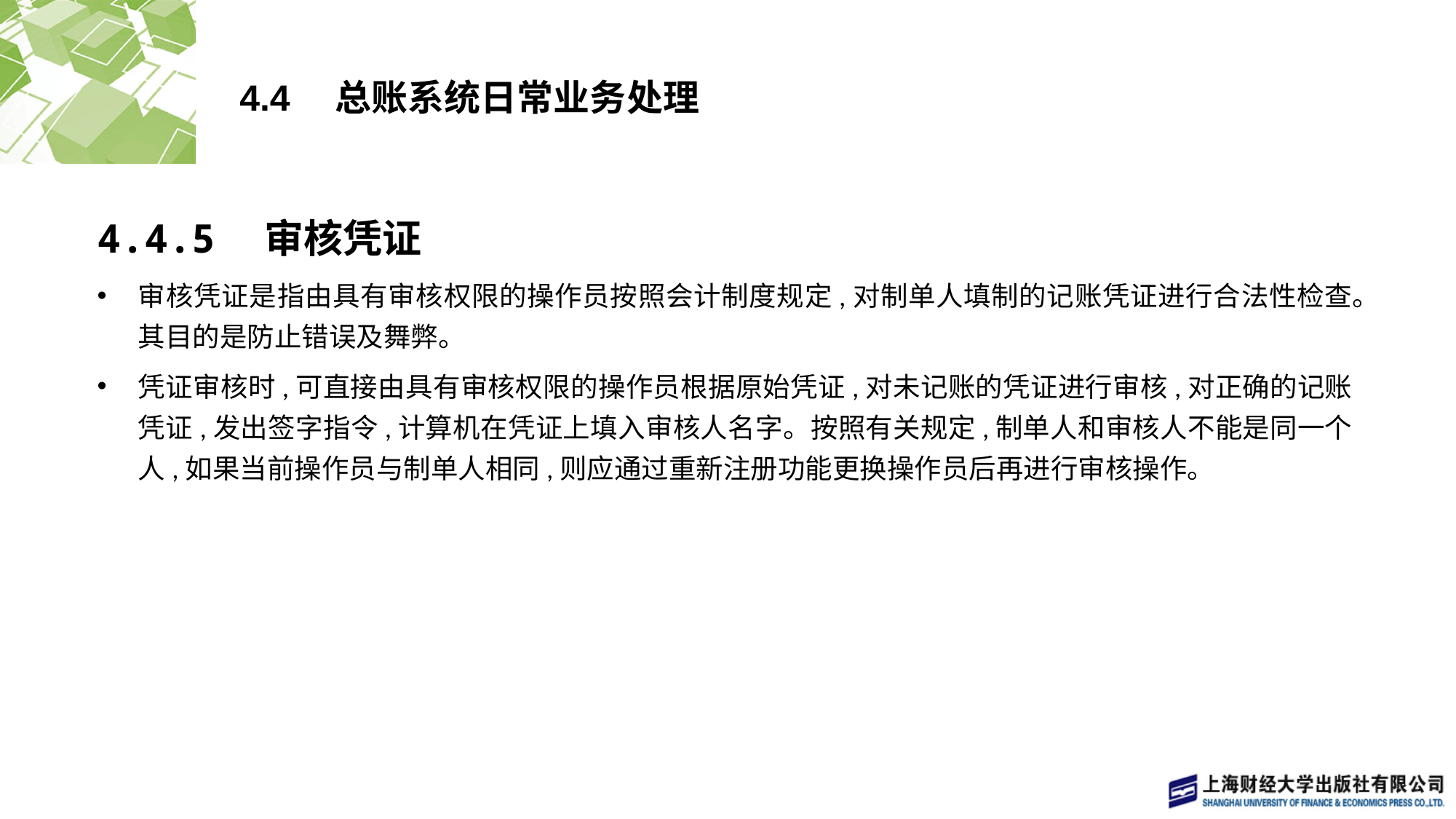

# 4.4　总账系统日常业务处理
4.4.5　审核凭证
审核凭证是指由具有审核权限的操作员按照会计制度规定,对制单人填制的记账凭证进行合法性检查。其目的是防止错误及舞弊。
凭证审核时,可直接由具有审核权限的操作员根据原始凭证,对未记账的凭证进行审核,对正确的记账凭证,发出签字指令,计算机在凭证上填入审核人名字。按照有关规定,制单人和审核人不能是同一个人,如果当前操作员与制单人相同,则应通过重新注册功能更换操作员后再进行审核操作。